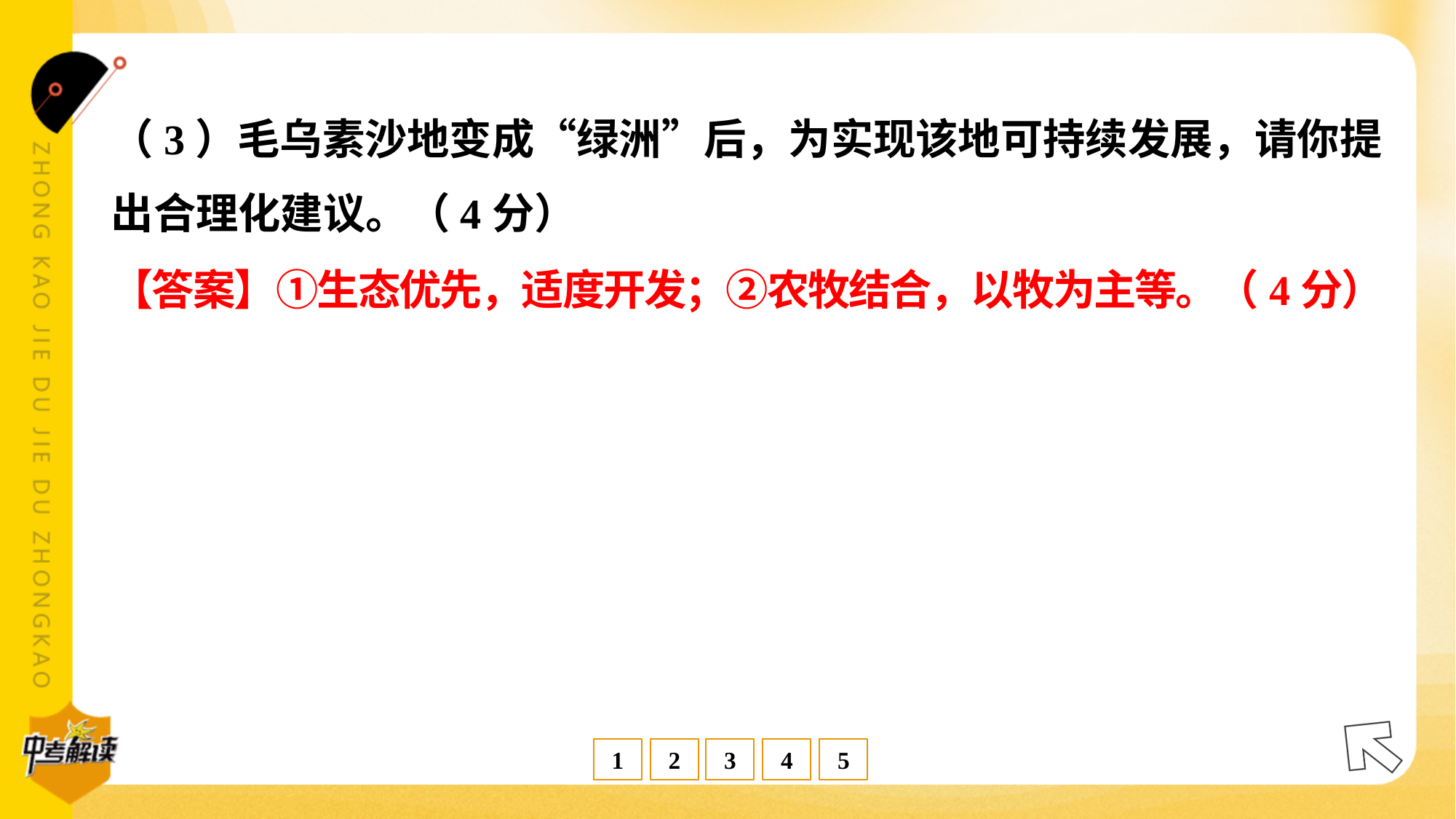

（3）毛乌素沙地变成“绿洲”后，为实现该地可持续发展，请你提
出合理化建议。（4分）
【答案】①生态优先，适度开发；②农牧结合，以牧为主等。（4分）